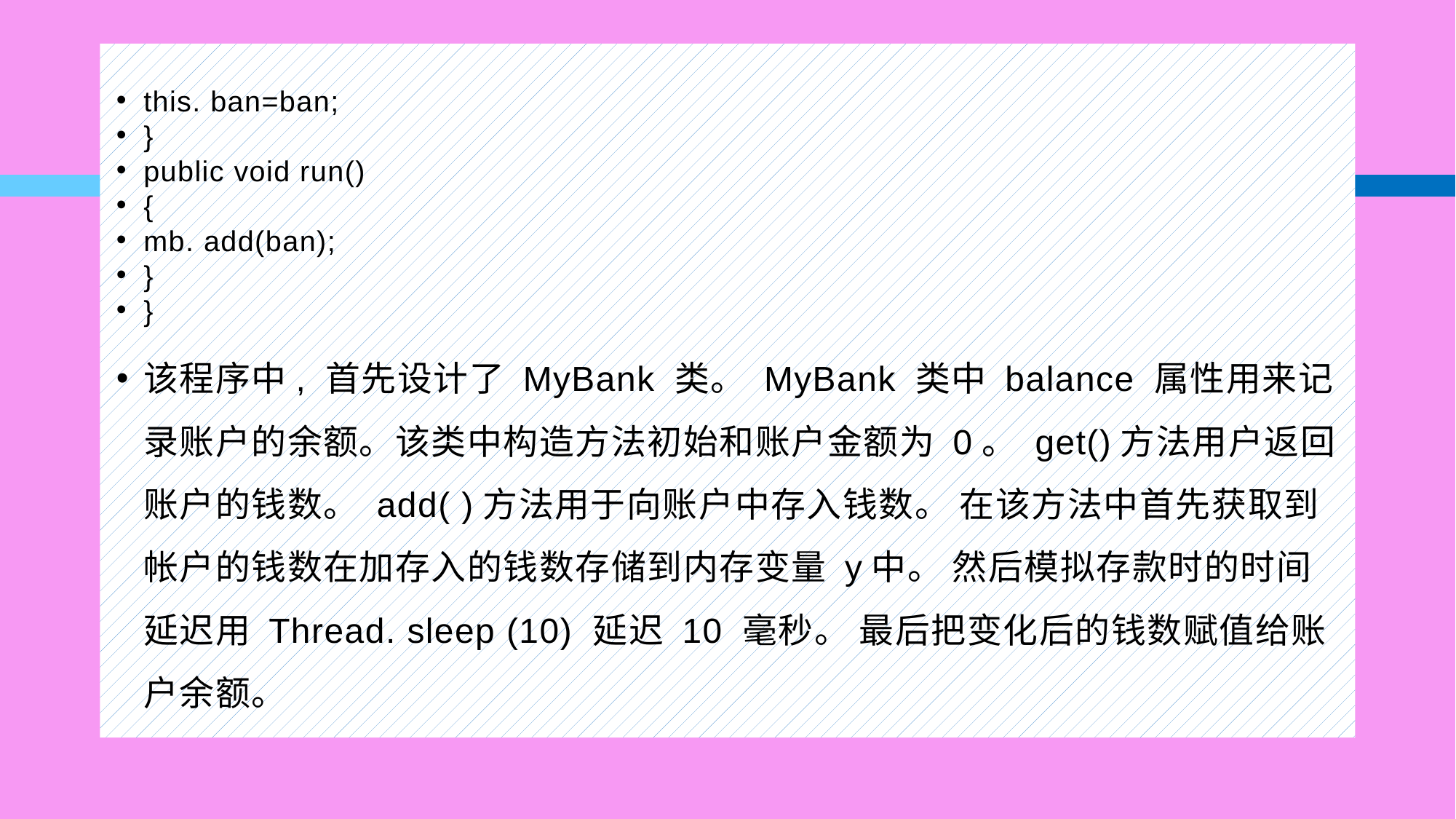

#

this. ban=ban;
}
public void run()
{
mb. add(ban);
}
}
该程序中, 首先设计了 MyBank 类。 MyBank 类中 balance 属性用来记录账户的余额。该类中构造方法初始和账户金额为 0。 get()方法用户返回账户的钱数。 add( )方法用于向账户中存入钱数。 在该方法中首先获取到帐户的钱数在加存入的钱数存储到内存变量 y中。 然后模拟存款时的时间延迟用 Thread. sleep (10) 延迟 10 毫秒。 最后把变化后的钱数赋值给账户余额。